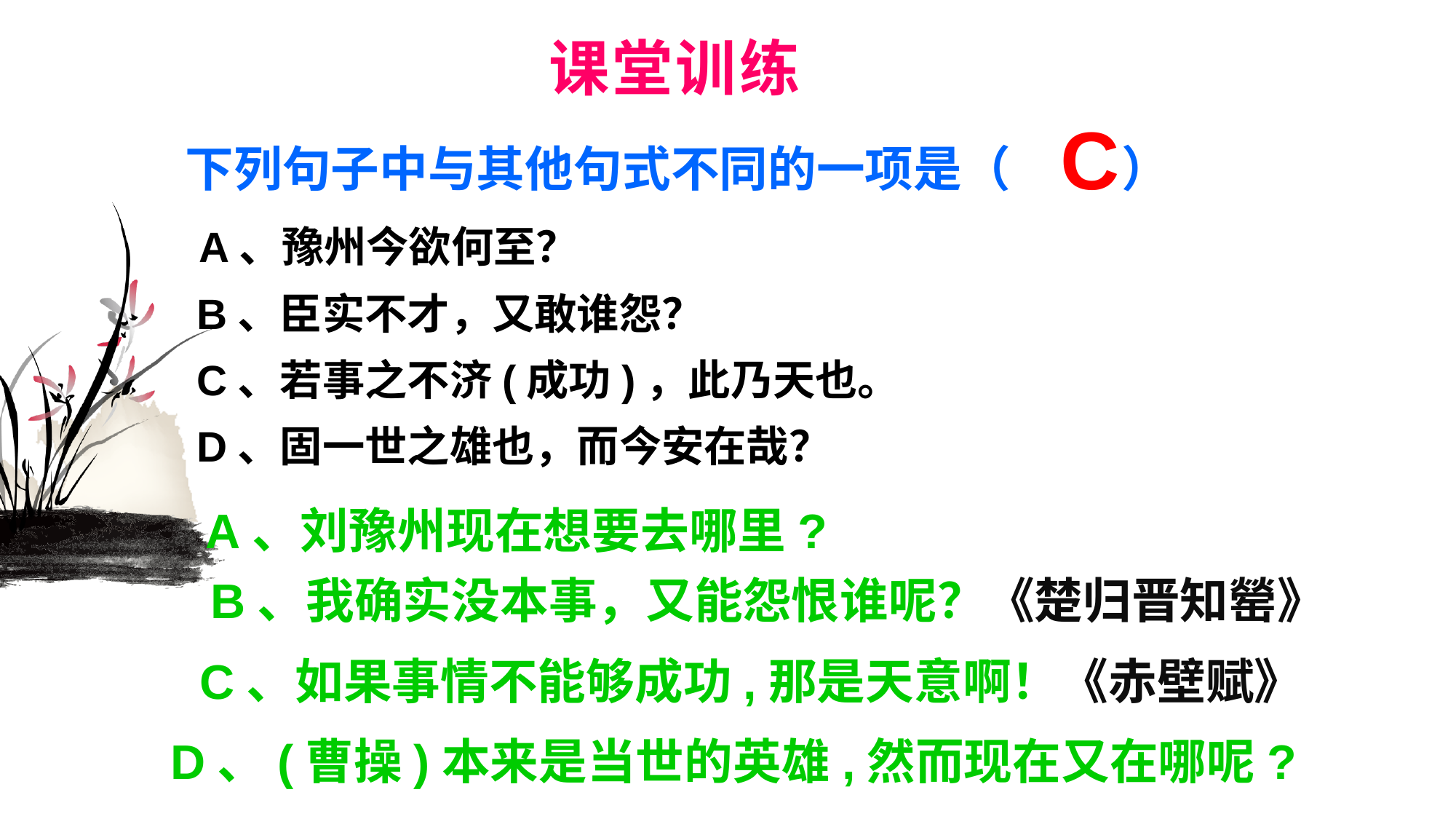

# 课堂训练
C
下列句子中与其他句式不同的一项是（          ）
 A、豫州今欲何至？
 B、臣实不才，又敢谁怨？
 C、若事之不济(成功)，此乃天也。
 D、固一世之雄也，而今安在哉？

A、刘豫州现在想要去哪里?
B、我确实没本事，又能怨恨谁呢？《楚归晋知罃》
C、如果事情不能够成功,那是天意啊！《赤壁赋》
D、(曹操)本来是当世的英雄,然而现在又在哪呢?